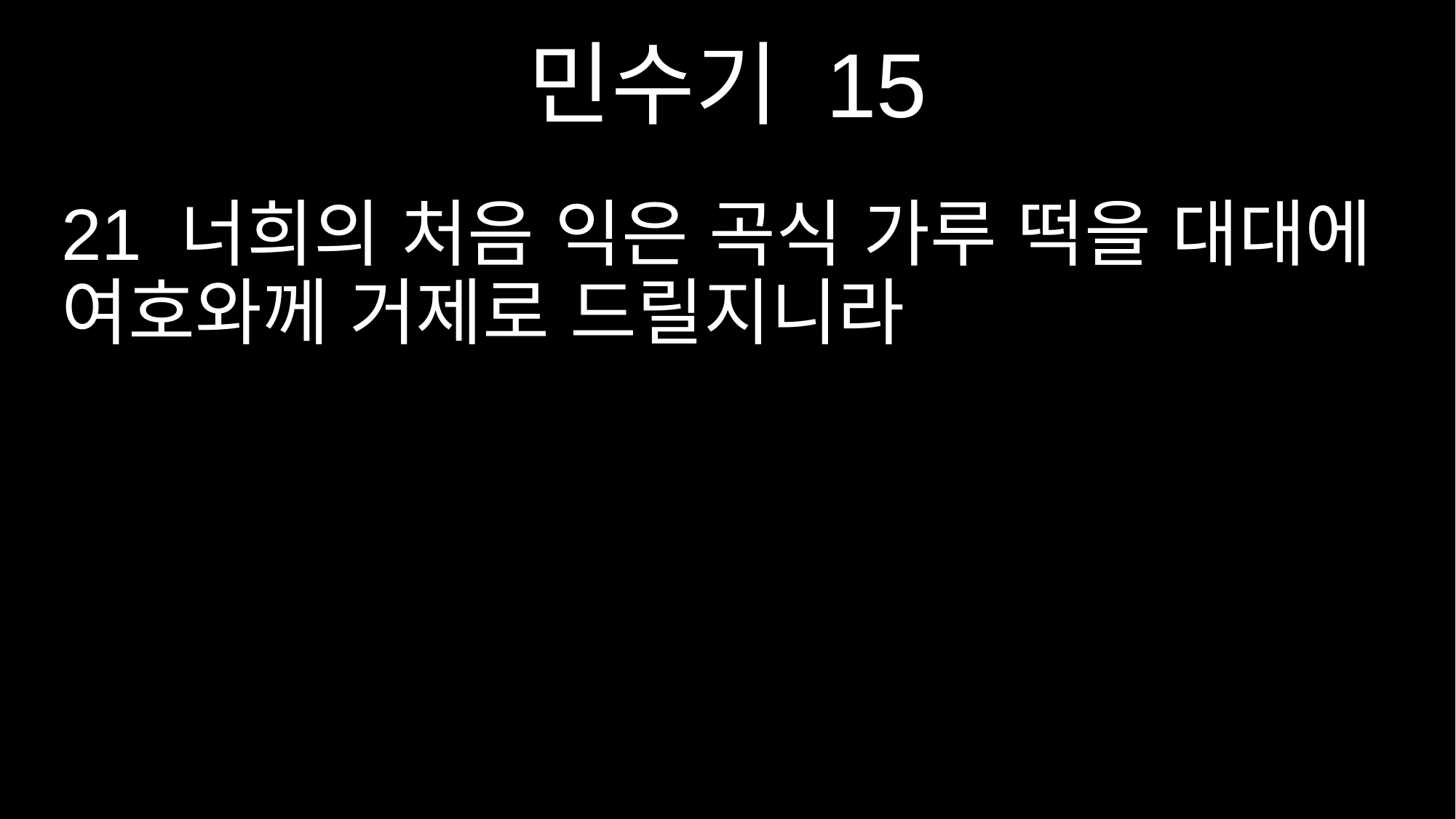

민수기 15
21 너희의 처음 익은 곡식 가루 떡을 대대에 여호와께 거제로 드릴지니라